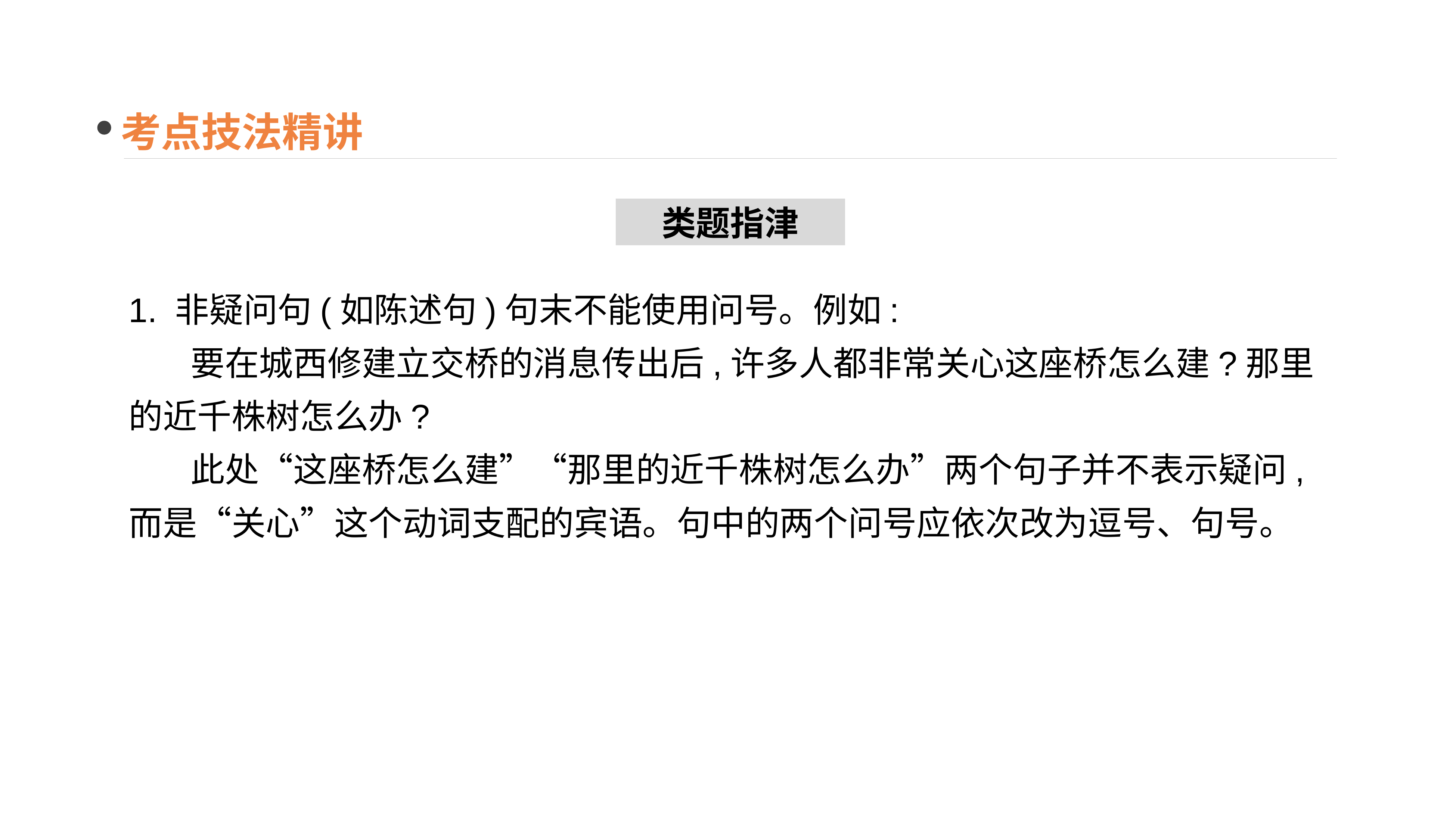

考点技法精讲

类题指津
1. 非疑问句(如陈述句)句末不能使用问号。例如:
       要在城西修建立交桥的消息传出后,许多人都非常关心这座桥怎么建?那里的近千株树怎么办?
       此处“这座桥怎么建”“那里的近千株树怎么办”两个句子并不表示疑问,而是“关心”这个动词支配的宾语。句中的两个问号应依次改为逗号、句号。